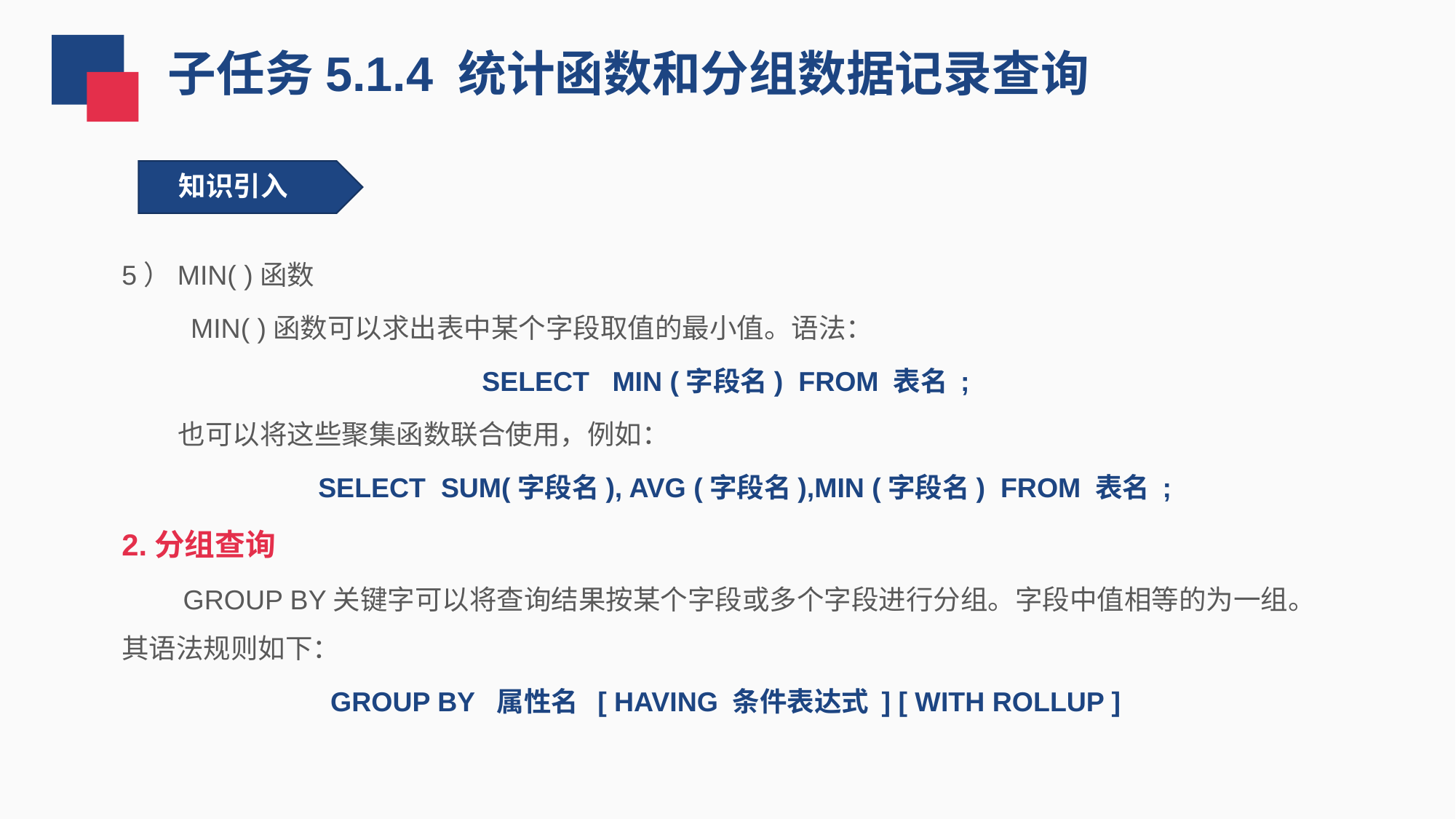

子任务5.1.4 统计函数和分组数据记录查询

知识引入
5）MIN( )函数
         MIN( )函数可以求出表中某个字段取值的最小值。语法：
SELECT   MIN (字段名)  FROM 表名 ;
        也可以将这些聚集函数联合使用，例如：
     SELECT  SUM(字段名), AVG (字段名),MIN (字段名)  FROM 表名 ;
2.分组查询
        GROUP BY关键字可以将查询结果按某个字段或多个字段进行分组。字段中值相等的为一组。其语法规则如下：
GROUP BY  属性名  [ HAVING 条件表达式 ] [ WITH ROLLUP ]